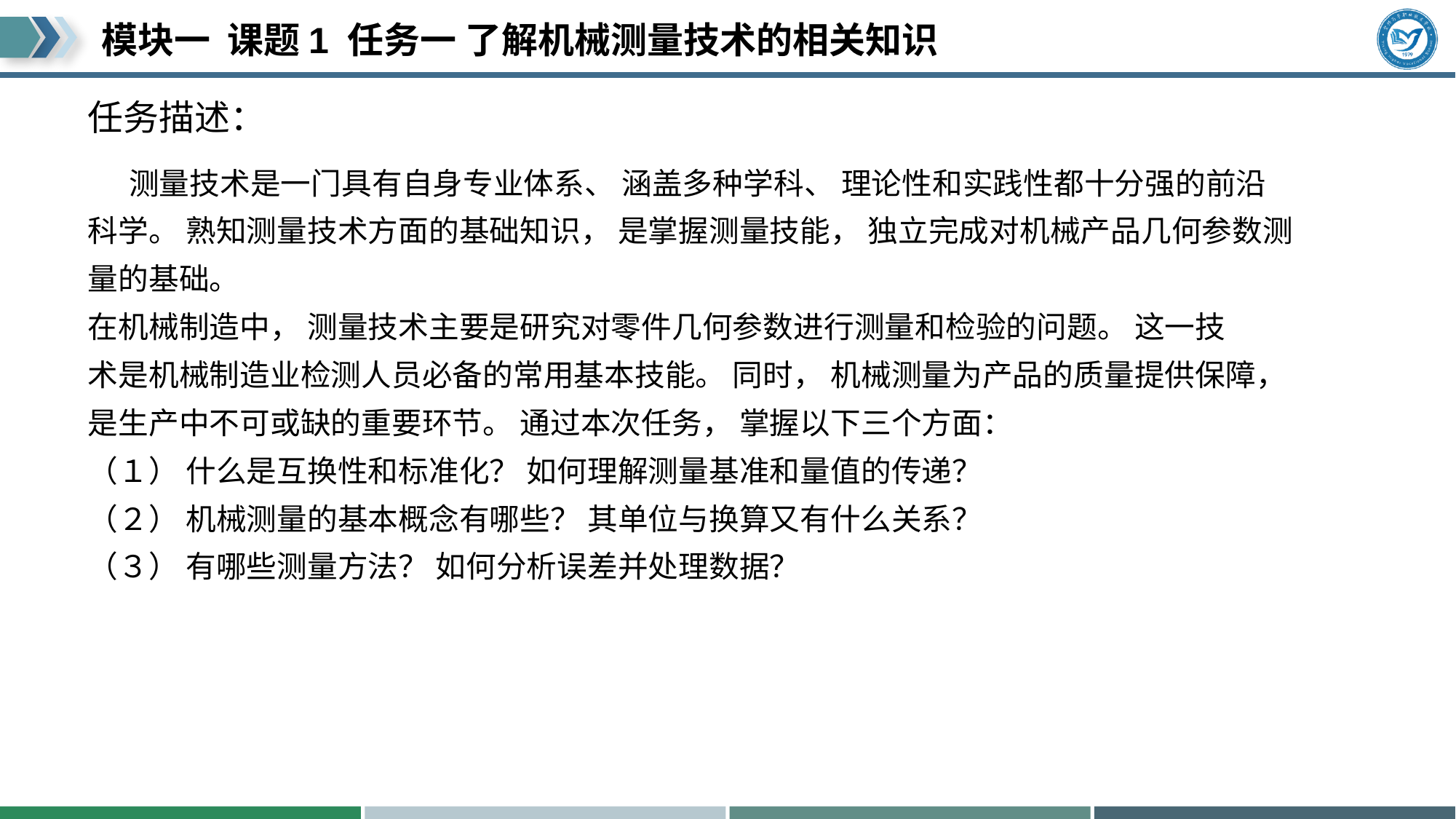

# 任务描述：
     测量技术是一门具有自身专业体系、 涵盖多种学科、 理论性和实践性都十分强的前沿
科学。 熟知测量技术方面的基础知识， 是掌握测量技能， 独立完成对机械产品几何参数测
量的基础。
在机械制造中， 测量技术主要是研究对零件几何参数进行测量和检验的问题。 这一技
术是机械制造业检测人员必备的常用基本技能。 同时， 机械测量为产品的质量提供保障，
是生产中不可或缺的重要环节。 通过本次任务， 掌握以下三个方面：
（１） 什么是互换性和标准化？ 如何理解测量基准和量值的传递？
（２） 机械测量的基本概念有哪些？ 其单位与换算又有什么关系？
（３） 有哪些测量方法？ 如何分析误差并处理数据？